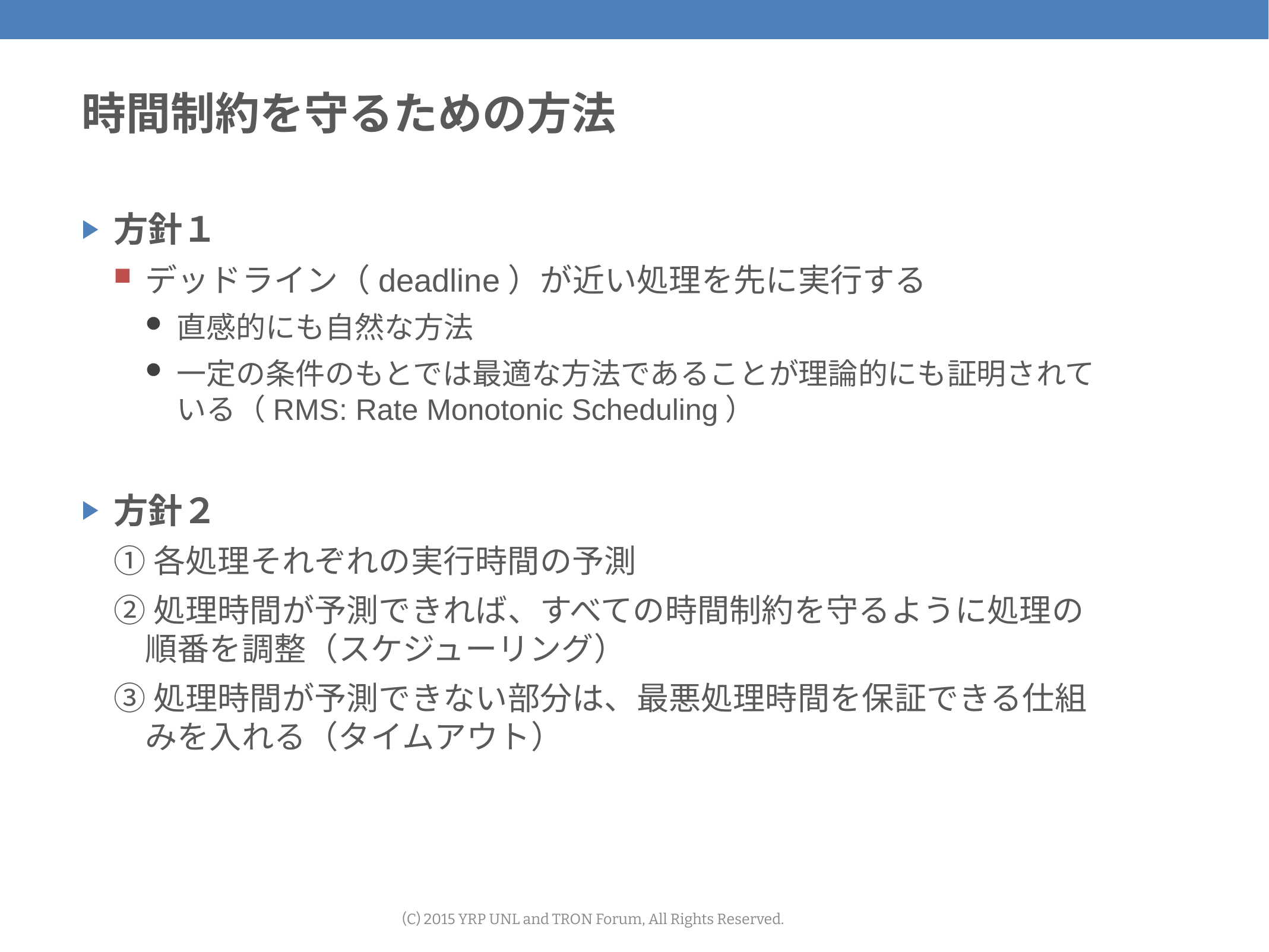

112
# 時間制約を守るための方法
方針１
デッドライン（deadline）が近い処理を先に実行する
直感的にも自然な方法
一定の条件のもとでは最適な方法であることが理論的にも証明されている（RMS: Rate Monotonic Scheduling）

方針２
①各処理それぞれの実行時間の予測
②処理時間が予測できれば、すべての時間制約を守るように処理の順番を調整（スケジューリング）
③処理時間が予測できない部分は、最悪処理時間を保証できる仕組みを入れる（タイムアウト）

(C) 2015 YRP UNL and TRON Forum, All Rights Reserved.